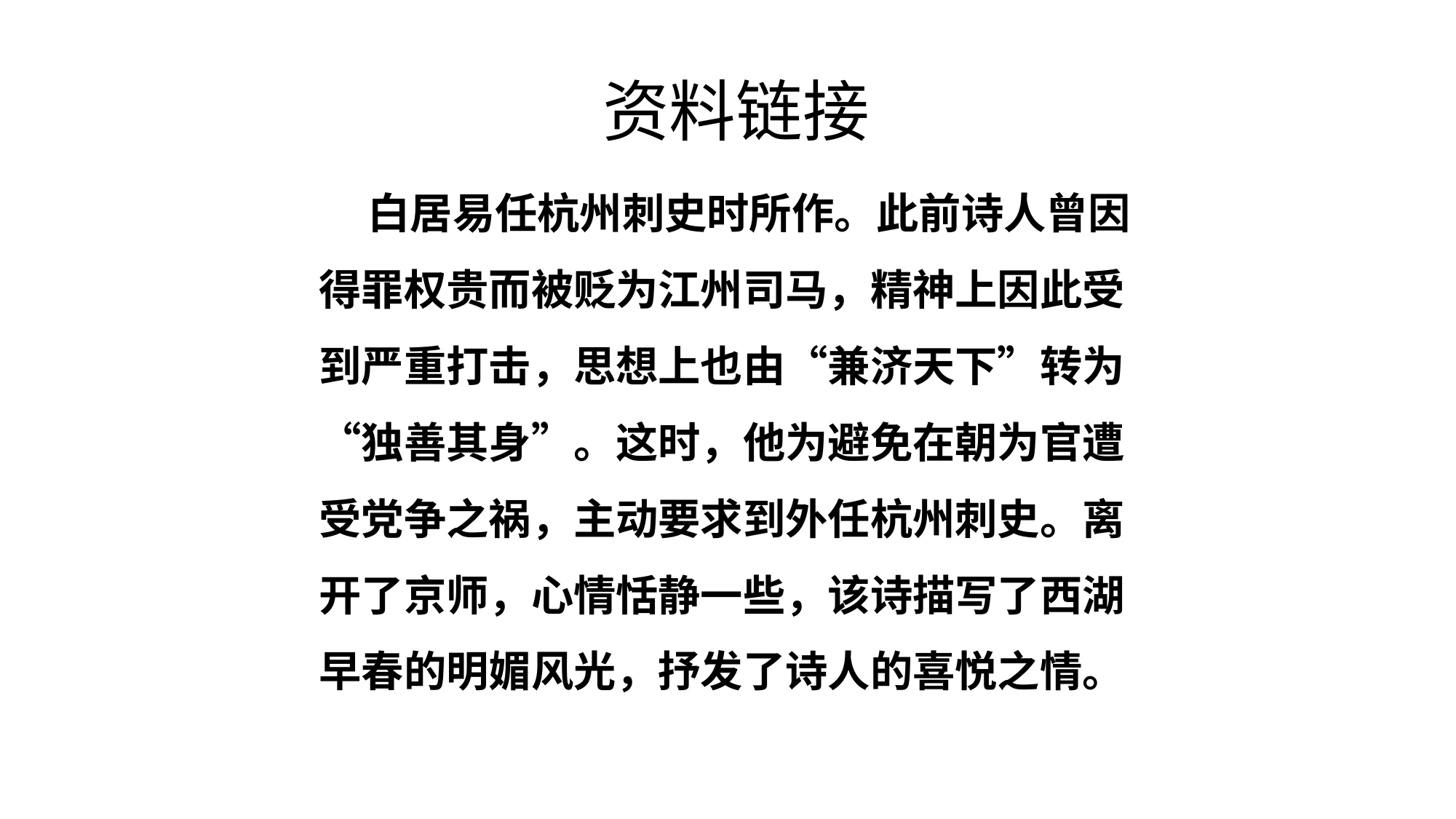

资料链接
    白居易任杭州刺史时所作。此前诗人曾因得罪权贵而被贬为江州司马，精神上因此受到严重打击，思想上也由“兼济天下”转为“独善其身”。这时，他为避免在朝为官遭受党争之祸，主动要求到外任杭州刺史。离开了京师，心情恬静一些，该诗描写了西湖早春的明媚风光，抒发了诗人的喜悦之情。